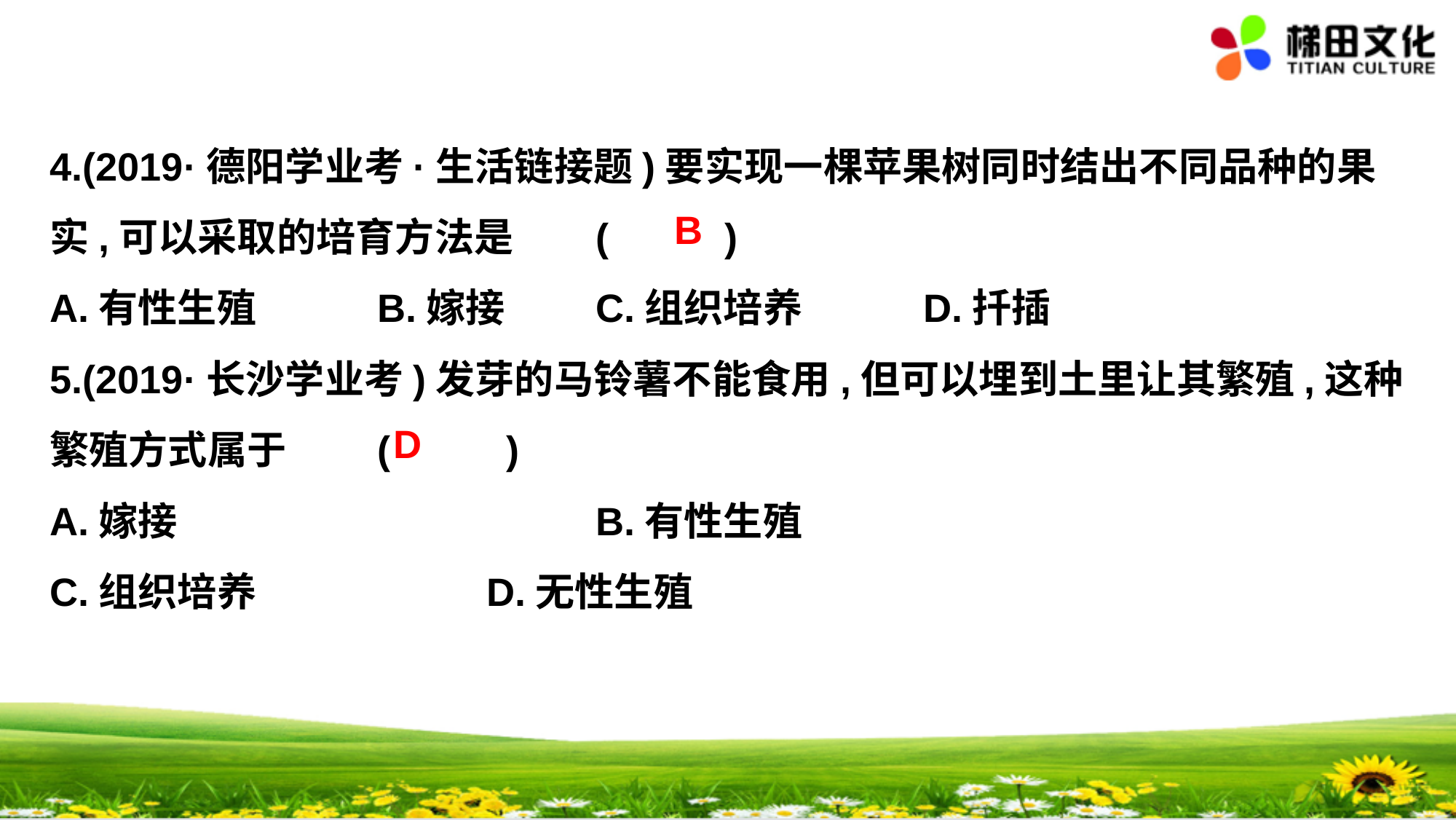

4.(2019·德阳学业考·生活链接题)要实现一棵苹果树同时结出不同品种的果
实,可以采取的培育方法是	(　  　)
A.有性生殖　 	B.嫁接　 	C.组织培养　 	D.扦插
5.(2019·长沙学业考)发芽的马铃薯不能食用,但可以埋到土里让其繁殖,这种
繁殖方式属于	(　  　)
A.嫁接　　　　　　　　	B.有性生殖
C.组织培养			D.无性生殖
B
D